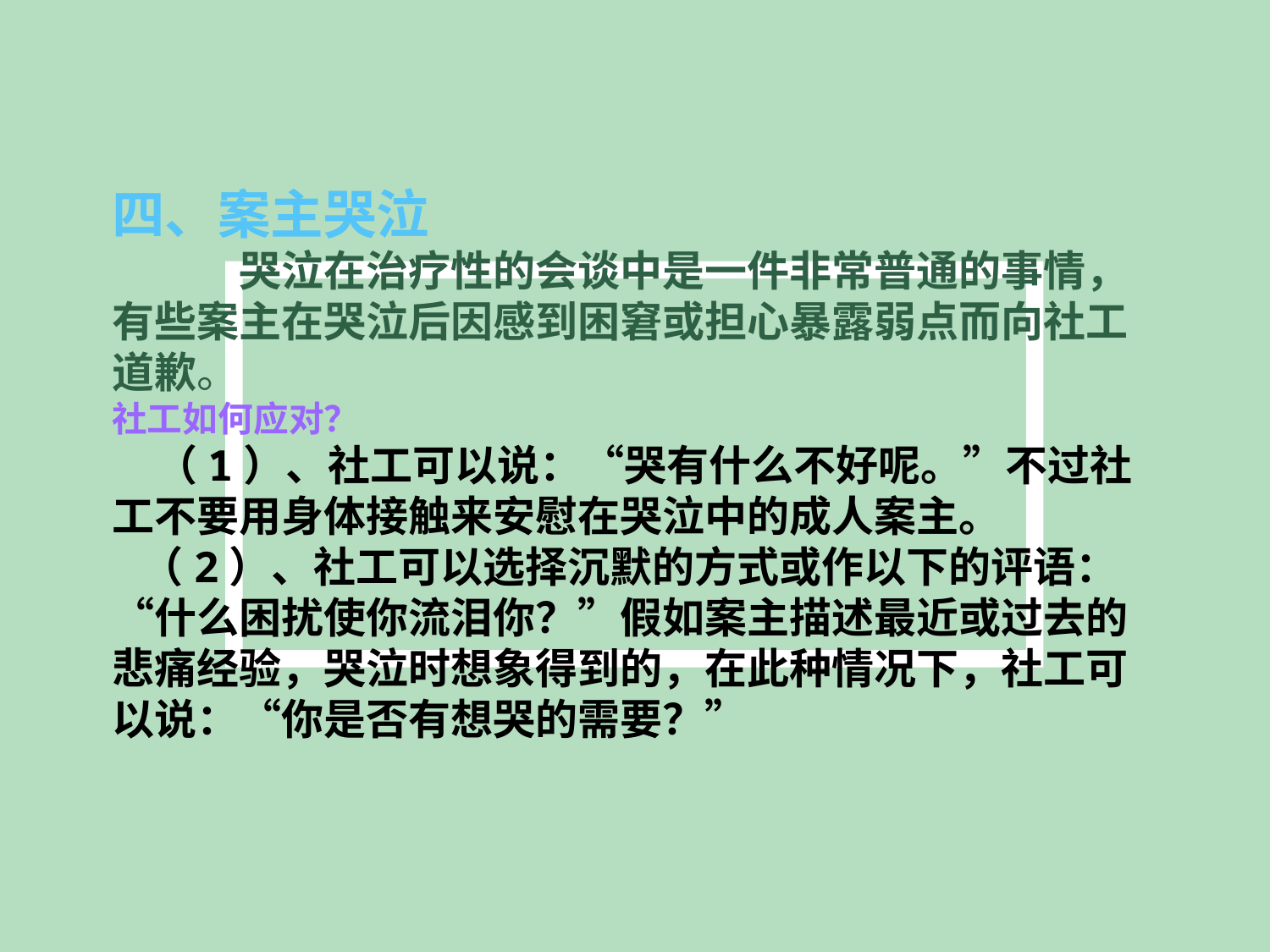

四、案主哭泣
	哭泣在治疗性的会谈中是一件非常普通的事情，有些案主在哭泣后因感到困窘或担心暴露弱点而向社工道歉。
社工如何应对？
    （1）、社工可以说：“哭有什么不好呢。”不过社工不要用身体接触来安慰在哭泣中的成人案主。
  （2）、社工可以选择沉默的方式或作以下的评语：“什么困扰使你流泪你？”假如案主描述最近或过去的悲痛经验，哭泣时想象得到的，在此种情况下，社工可以说：“你是否有想哭的需要？”